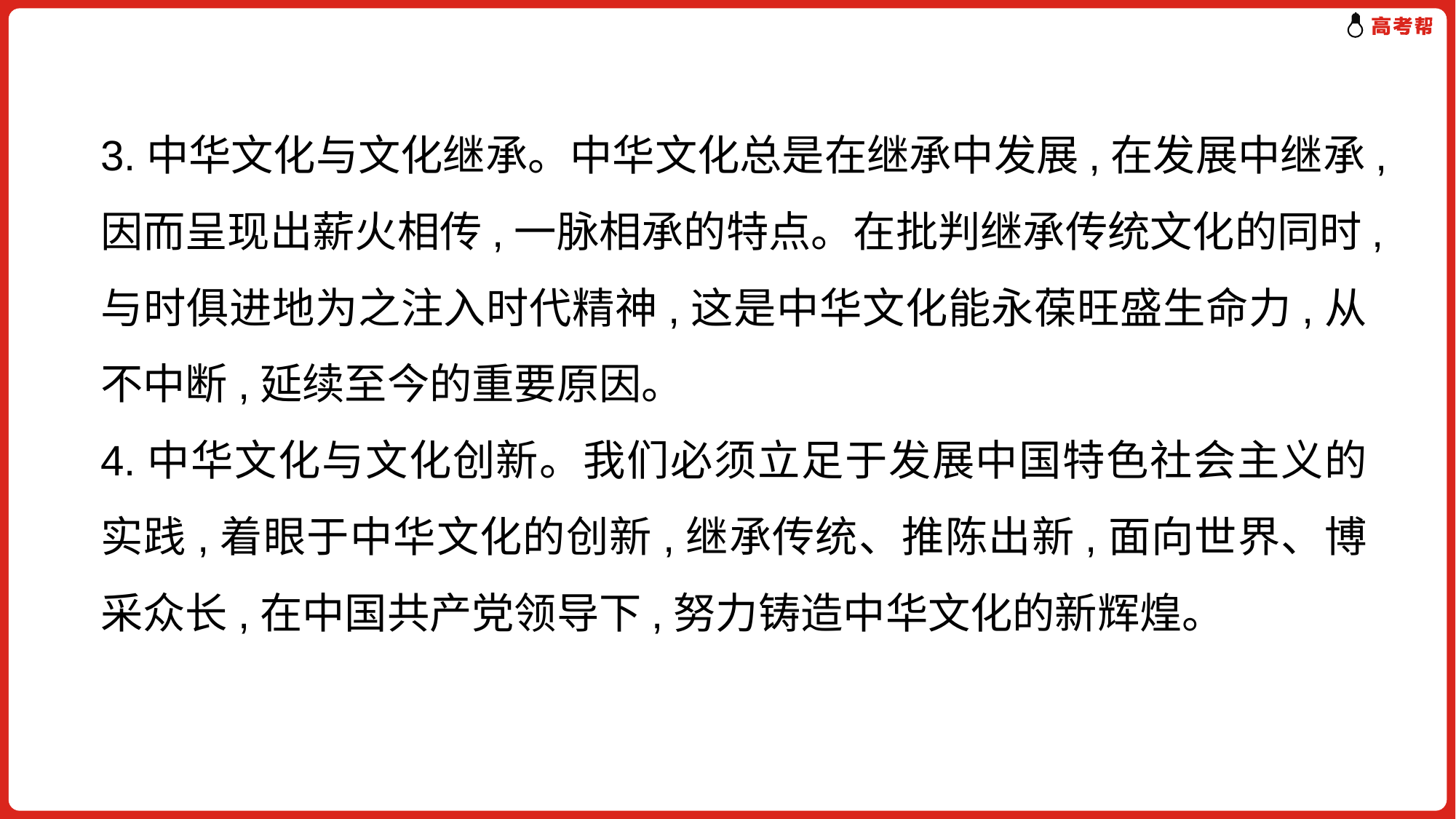

3.中华文化与文化继承。中华文化总是在继承中发展,在发展中继承,因而呈现出薪火相传,一脉相承的特点。在批判继承传统文化的同时,与时俱进地为之注入时代精神,这是中华文化能永葆旺盛生命力,从不中断,延续至今的重要原因。
4.中华文化与文化创新。我们必须立足于发展中国特色社会主义的实践,着眼于中华文化的创新,继承传统、推陈出新,面向世界、博采众长,在中国共产党领导下,努力铸造中华文化的新辉煌。